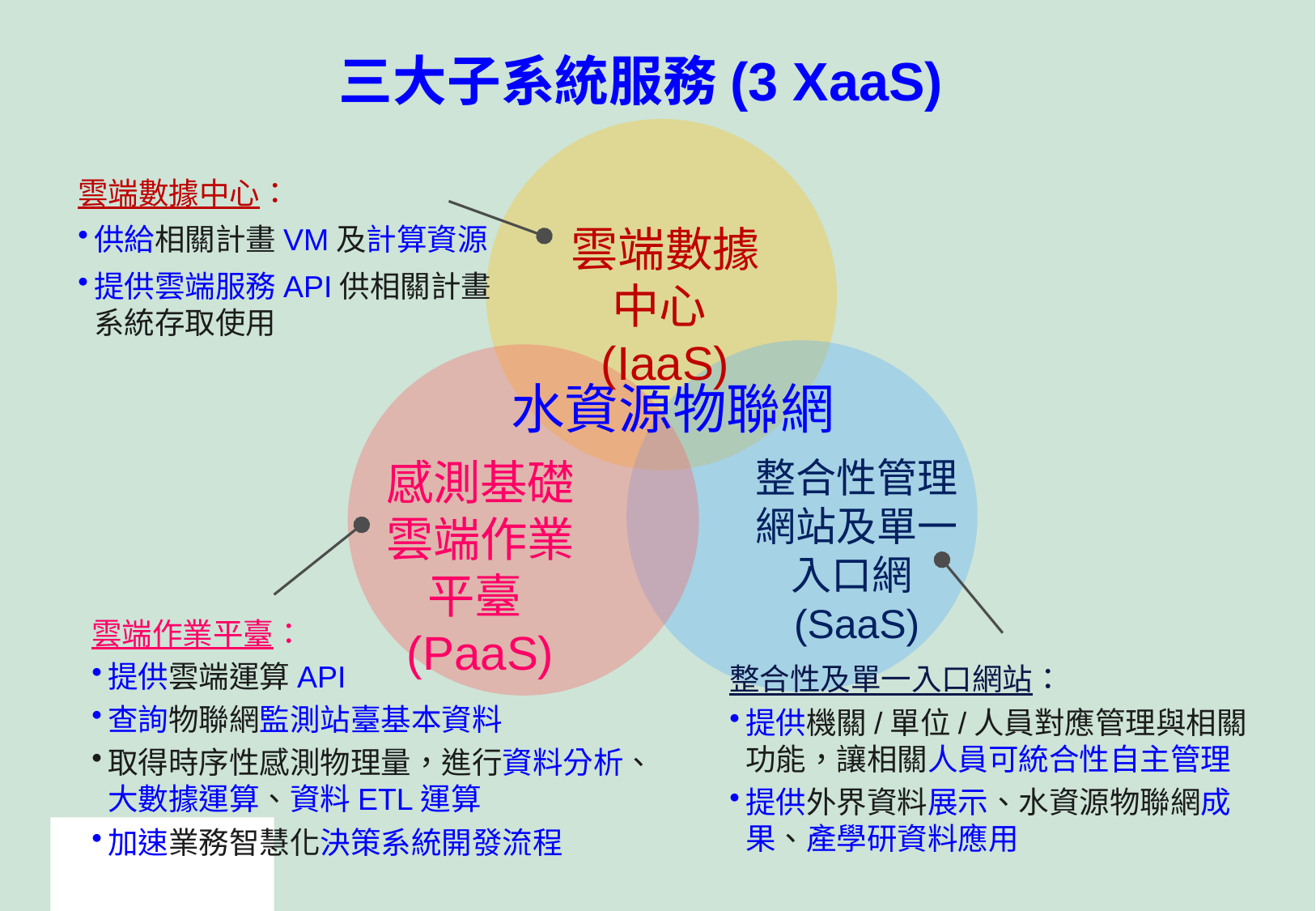

三大子系統服務(3 XaaS)

雲端數據中心：
供給相關計畫VM及計算資源
提供雲端服務API供相關計畫系統存取使用

雲端數據中心(IaaS)

水資源物聯網
感測基礎雲端作業平臺(PaaS)
整合性管理網站及單一入口網(SaaS)

雲端作業平臺：
提供雲端運算API
查詢物聯網監測站臺基本資料
取得時序性感測物理量，進行資料分析、大數據運算、資料ETL運算
加速業務智慧化決策系統開發流程
整合性及單一入口網站：
提供機關/單位/人員對應管理與相關功能，讓相關人員可統合性自主管理
提供外界資料展示、水資源物聯網成果、產學研資料應用